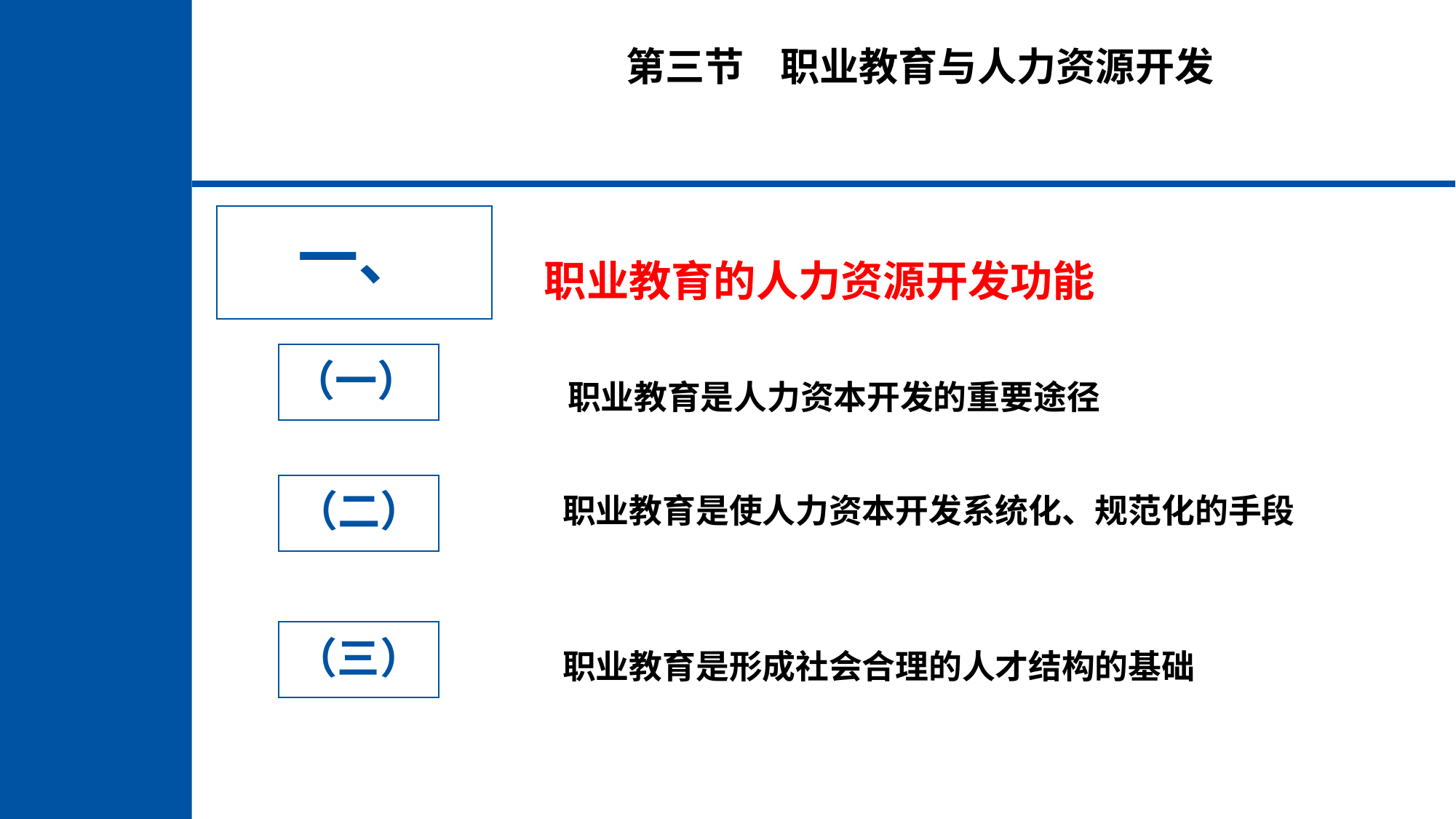

第三节    职业教育与人力资源开发

一、
职业教育的人力资源开发功能

（一）
职业教育是人力资本开发的重要途径

（二）
职业教育是使人力资本开发系统化、规范化的手段

（三）
职业教育是形成社会合理的人才结构的基础